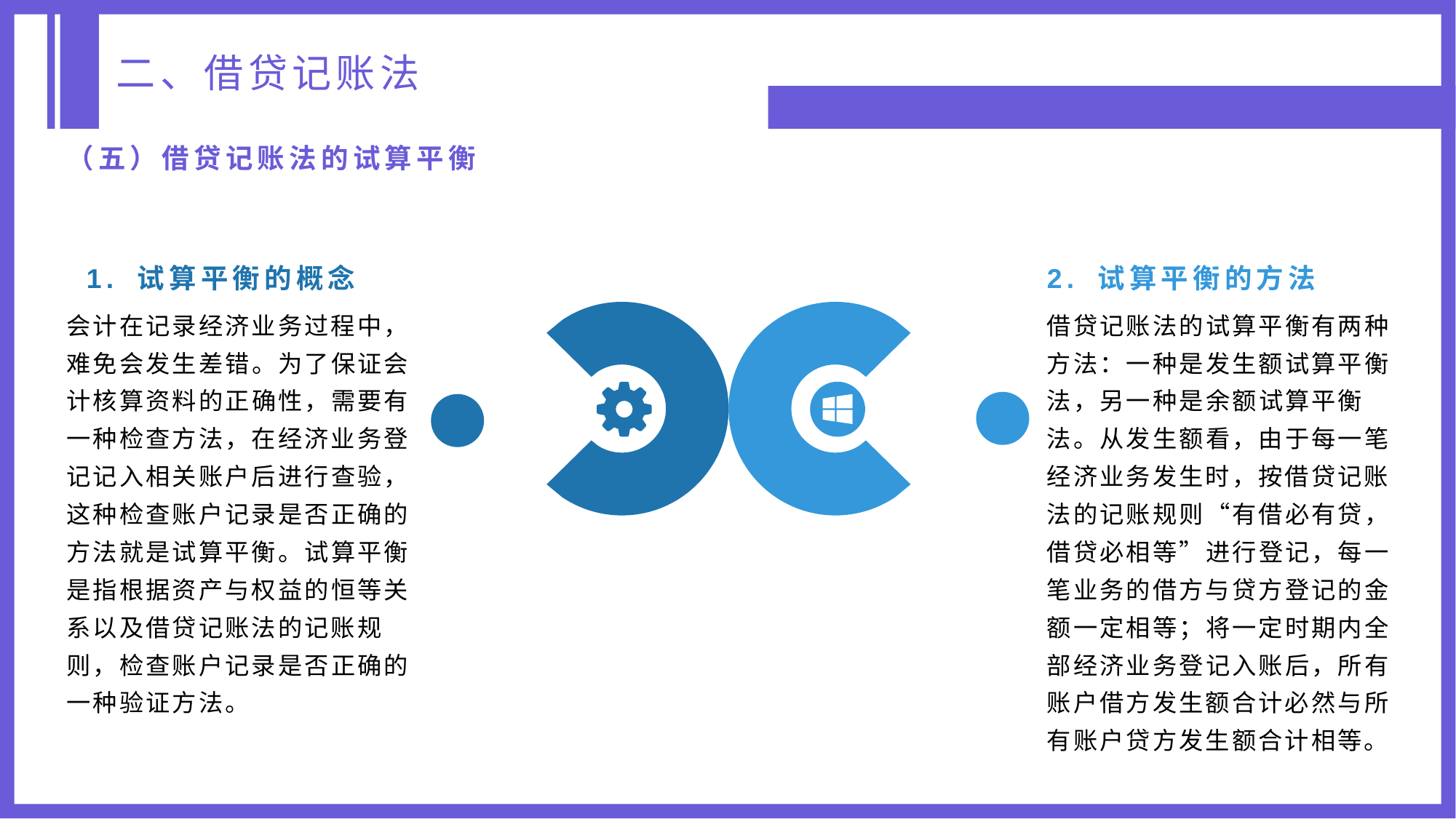

二、借贷记账法

（五）借贷记账法的试算平衡
1. 试算平衡的概念
2. 试算平衡的方法
会计在记录经济业务过程中，难免会发生差错。为了保证会计核算资料的正确性，需要有一种检查方法，在经济业务登记记入相关账户后进行查验，这种检查账户记录是否正确的方法就是试算平衡。试算平衡是指根据资产与权益的恒等关系以及借贷记账法的记账规则，检查账户记录是否正确的一种验证方法。
借贷记账法的试算平衡有两种方法：一种是发生额试算平衡法，另一种是余额试算平衡法。从发生额看，由于每一笔经济业务发生时，按借贷记账法的记账规则“有借必有贷，借贷必相等”进行登记，每一笔业务的借方与贷方登记的金额一定相等；将一定时期内全部经济业务登记入账后，所有账户借方发生额合计必然与所有账户贷方发生额合计相等。